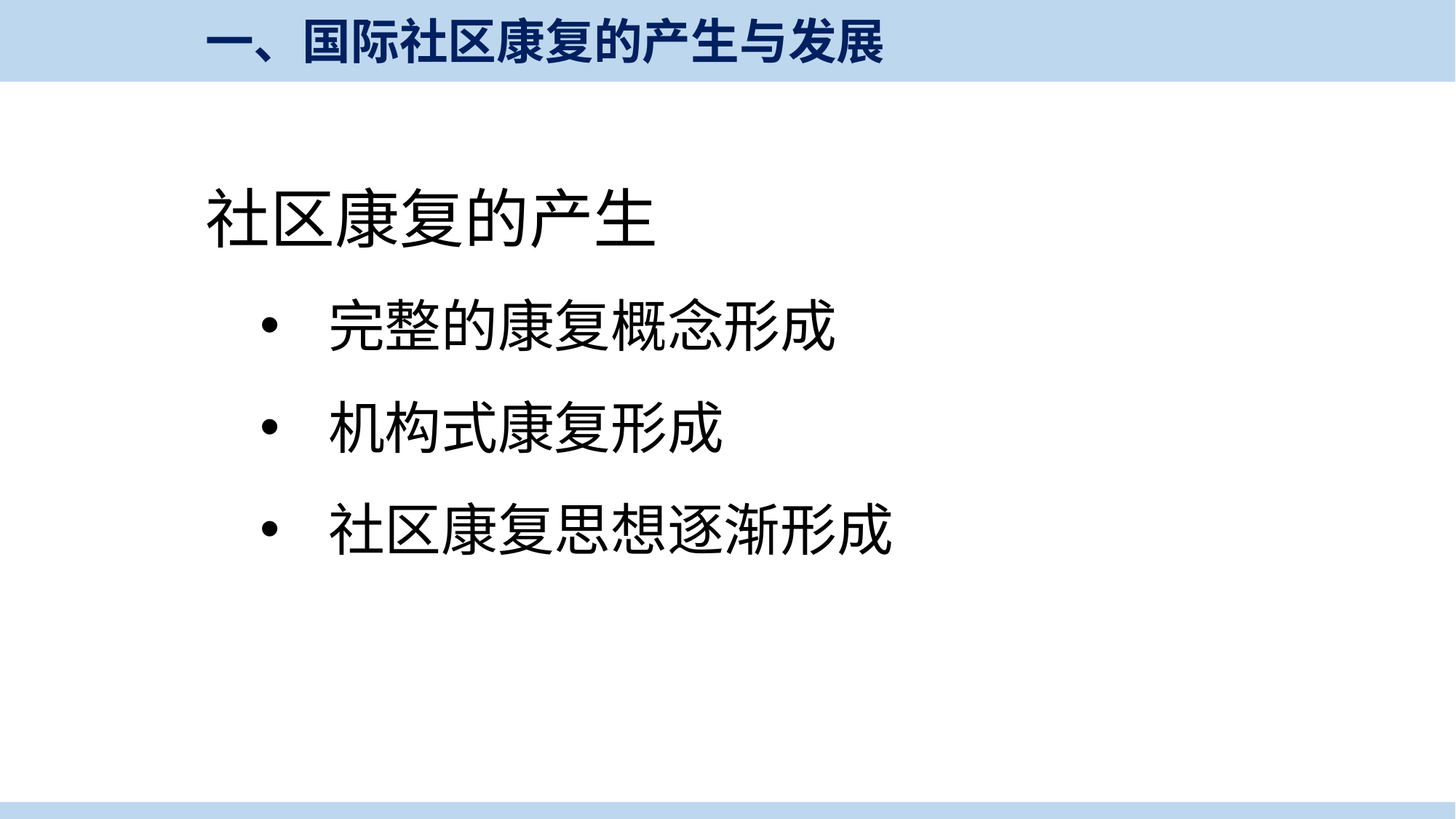

一、国际社区康复的产生与发展
社区康复的产生
完整的康复概念形成
机构式康复形成
社区康复思想逐渐形成